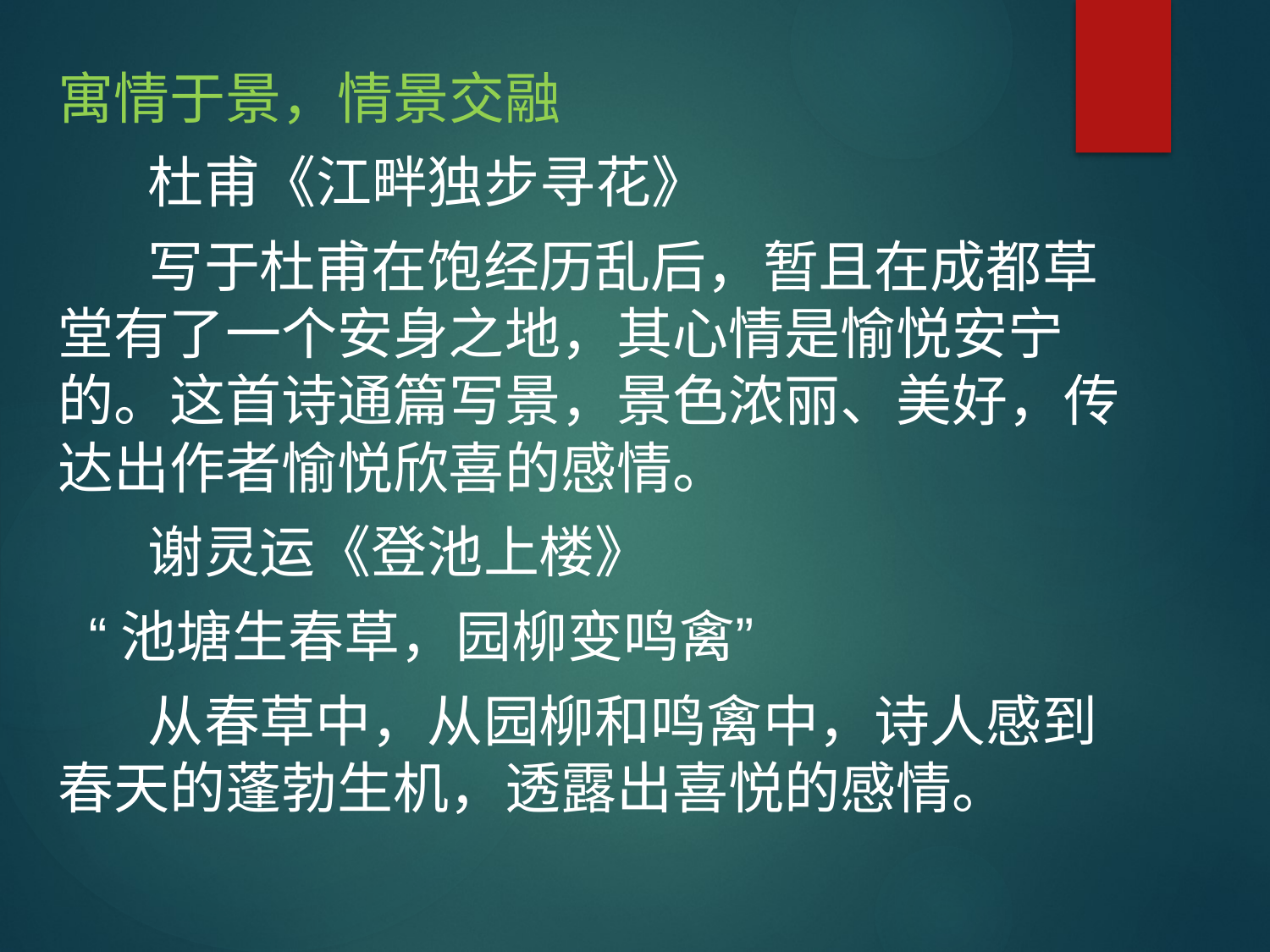

寓情于景，情景交融
     杜甫《江畔独步寻花》
     写于杜甫在饱经历乱后，暂且在成都草堂有了一个安身之地，其心情是愉悦安宁的。这首诗通篇写景，景色浓丽、美好，传达出作者愉悦欣喜的感情。
     谢灵运《登池上楼》
  “池塘生春草，园柳变鸣禽”
     从春草中，从园柳和鸣禽中，诗人感到春天的蓬勃生机，透露出喜悦的感情。